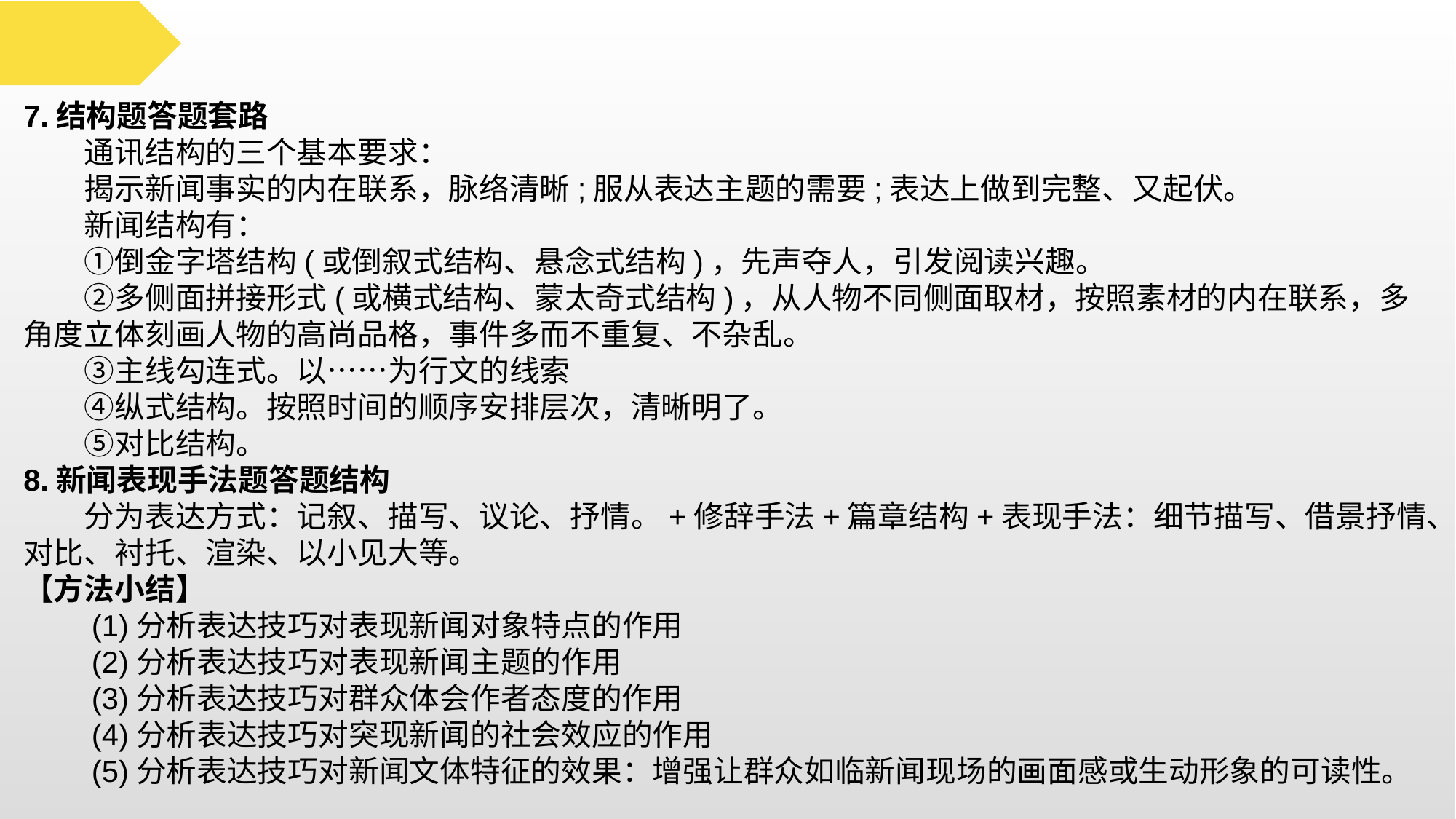

7.结构题答题套路
　　通讯结构的三个基本要求：
　　揭示新闻事实的内在联系，脉络清晰;服从表达主题的需要;表达上做到完整、又起伏。
　　新闻结构有：
　　①倒金字塔结构(或倒叙式结构、悬念式结构)，先声夺人，引发阅读兴趣。
　　②多侧面拼接形式(或横式结构、蒙太奇式结构)，从人物不同侧面取材，按照素材的内在联系，多角度立体刻画人物的高尚品格，事件多而不重复、不杂乱。
　　③主线勾连式。以……为行文的线索
　　④纵式结构。按照时间的顺序安排层次，清晰明了。
　　⑤对比结构。
8.新闻表现手法题答题结构
　　分为表达方式：记叙、描写、议论、抒情。+修辞手法+篇章结构+表现手法：细节描写、借景抒情、对比、衬托、渲染、以小见大等。
【方法小结】
　　(1)分析表达技巧对表现新闻对象特点的作用
　　(2)分析表达技巧对表现新闻主题的作用
　　(3)分析表达技巧对群众体会作者态度的作用
　　(4)分析表达技巧对突现新闻的社会效应的作用
　　(5)分析表达技巧对新闻文体特征的效果：增强让群众如临新闻现场的画面感或生动形象的可读性。